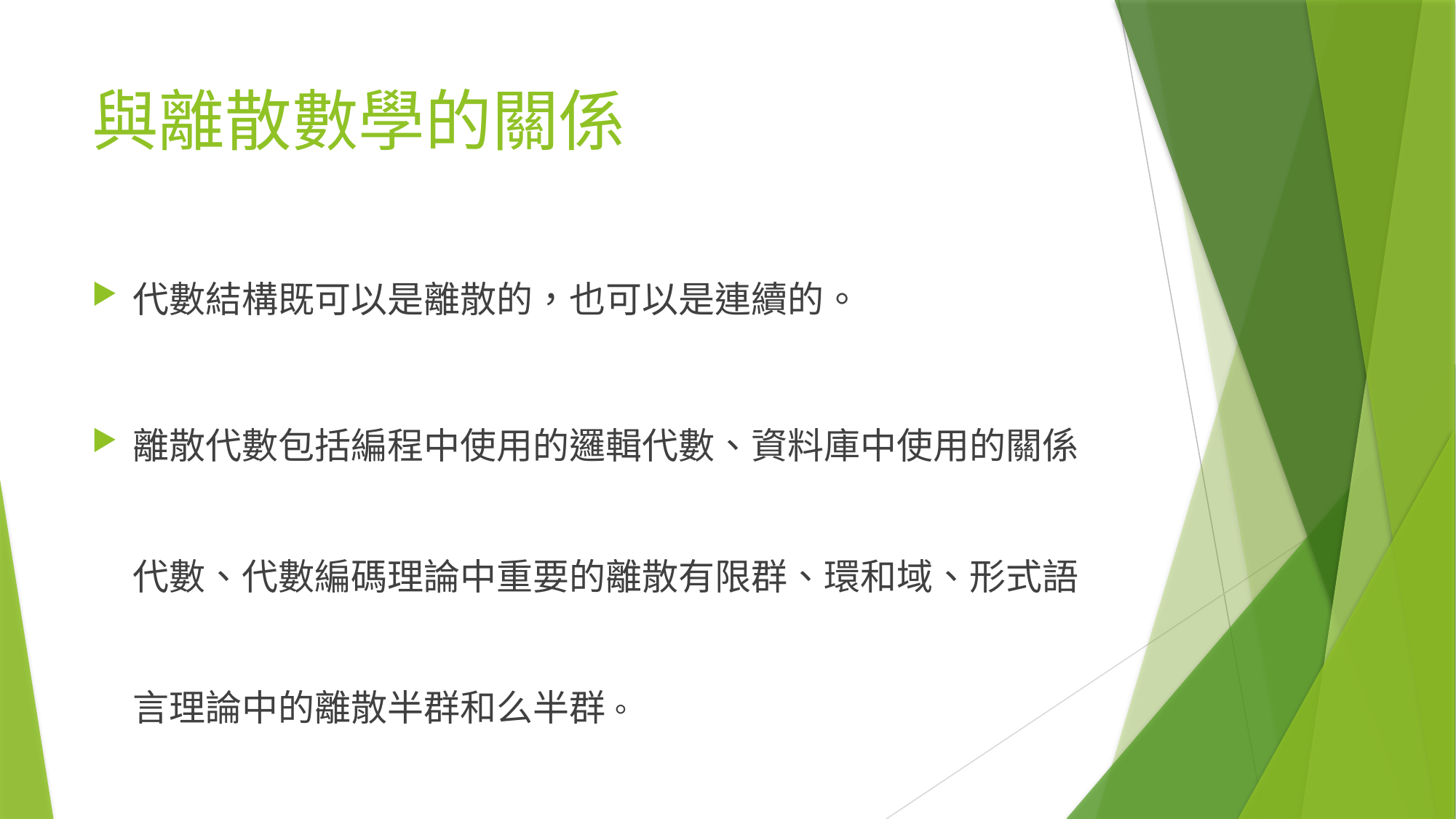

# 與離散數學的關係
代數結構既可以是離散的，也可以是連續的。
離散代數包括編程中使用的邏輯代數、資料庫中使用的關係代數、代數編碼理論中重要的離散有限群、環和域、形式語言理論中的離散半群和么半群。